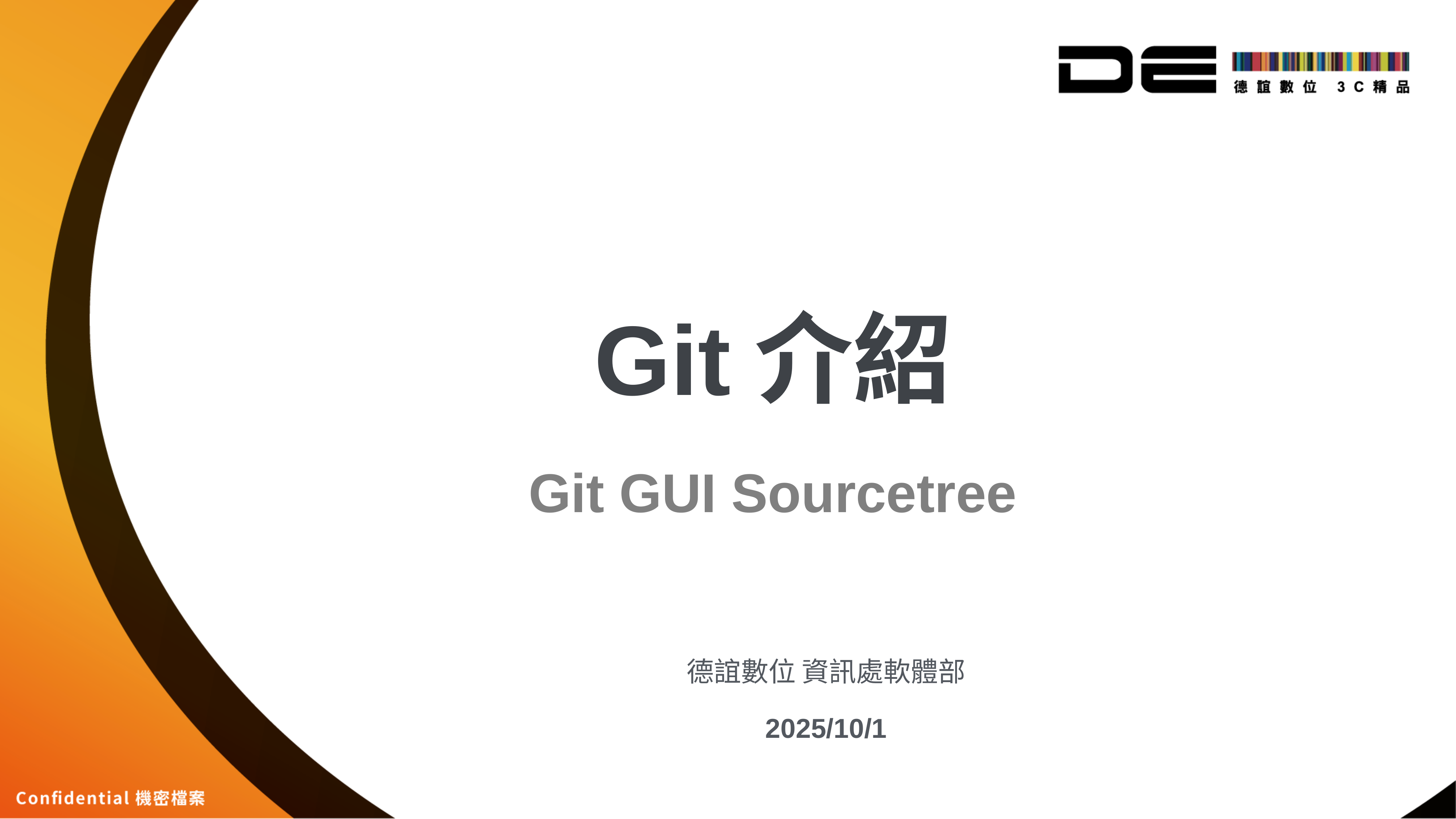

Git介紹
# Git GUI Sourcetree
德誼數位 資訊處軟體部
2025/10/1